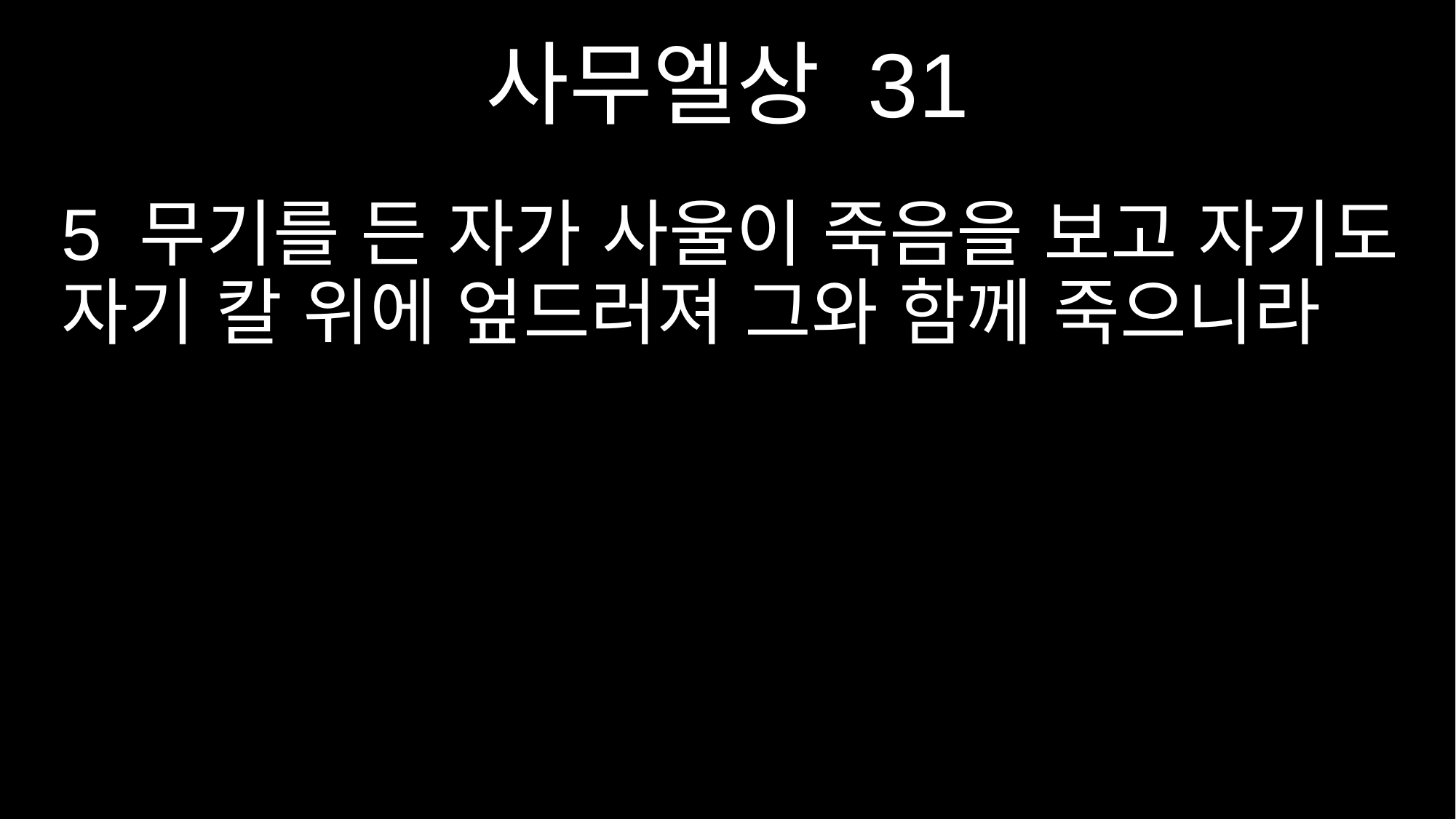

사무엘상 31
5 무기를 든 자가 사울이 죽음을 보고 자기도 자기 칼 위에 엎드러져 그와 함께 죽으니라